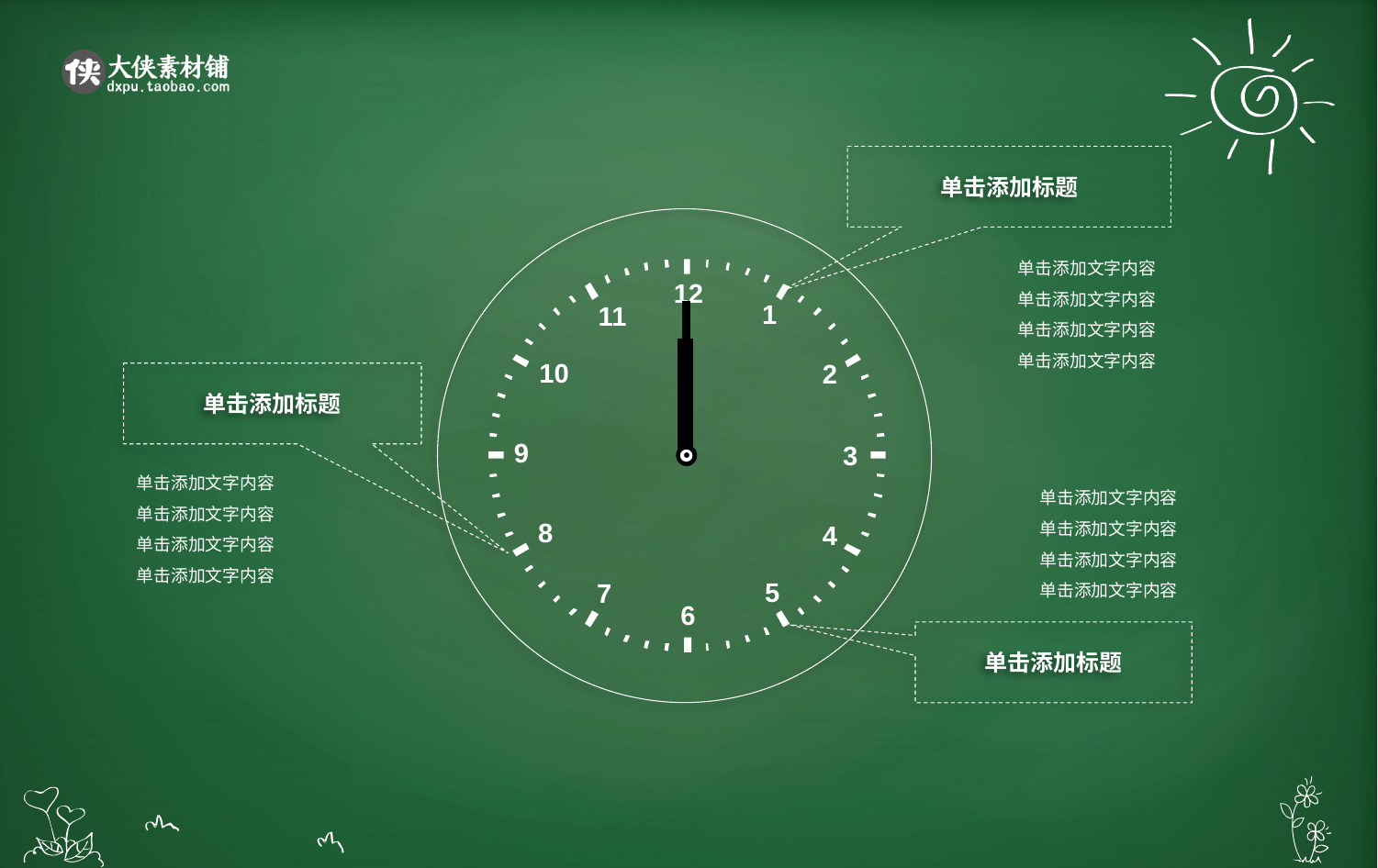

单击添加标题

单击添加文字内容
单击添加文字内容
单击添加文字内容
单击添加文字内容

12
1
11
10
2
9
3
8
4
5
7
6

单击添加标题
单击添加文字内容
单击添加文字内容
单击添加文字内容
单击添加文字内容

单击添加文字内容
单击添加文字内容
单击添加文字内容
单击添加文字内容
单击添加标题